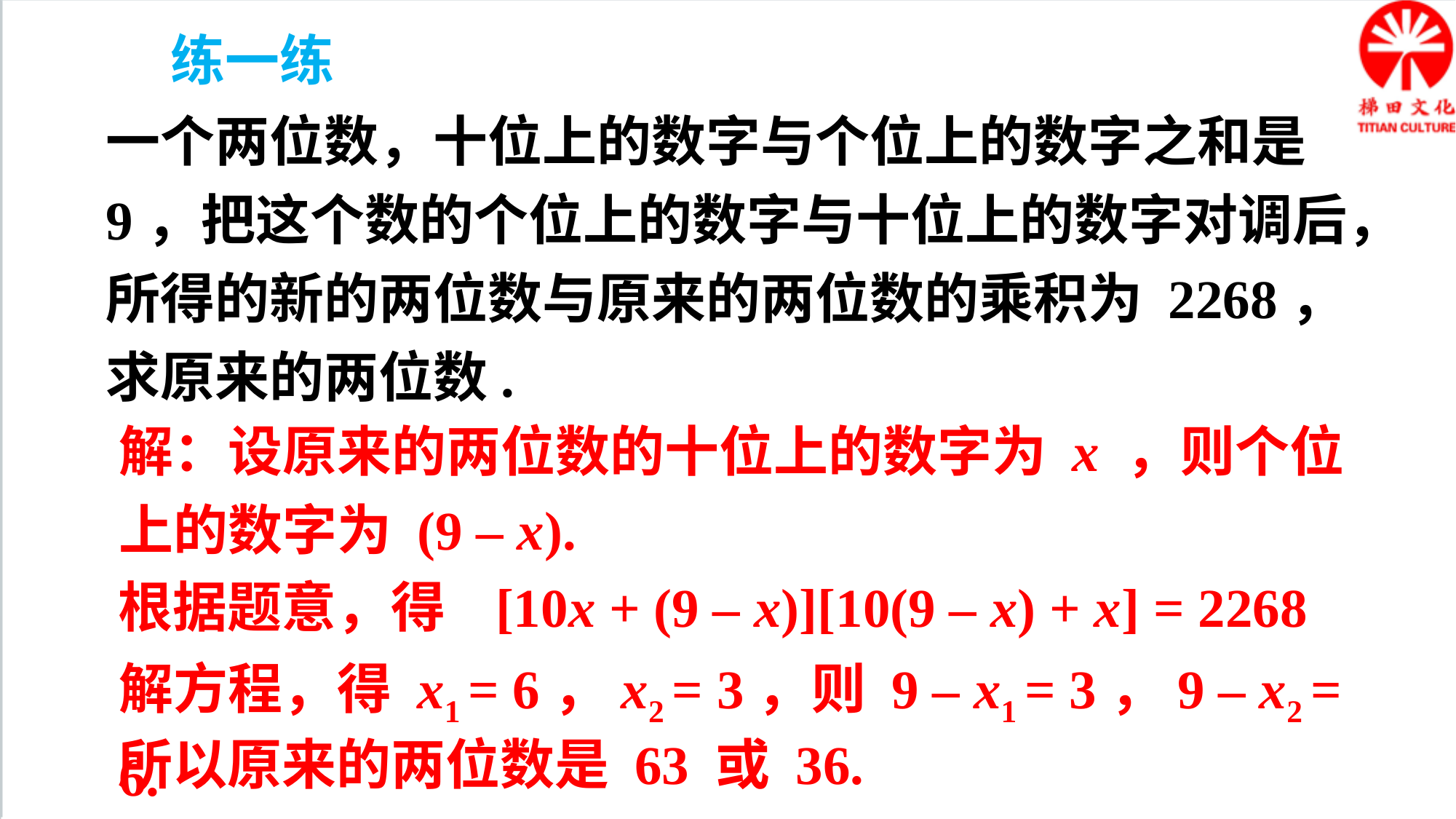

练一练
一个两位数，十位上的数字与个位上的数字之和是 9，把这个数的个位上的数字与十位上的数字对调后，所得的新的两位数与原来的两位数的乘积为 2268，求原来的两位数.
解：设原来的两位数的十位上的数字为 x ，则个位上的数字为 (9 – x).
根据题意，得   [10x + (9 – x)][10(9 – x) + x] = 2268
解方程，得 x1 = 6，x2 = 3，则 9 – x1 = 3，9 – x2 = 6.
所以原来的两位数是 63 或 36.